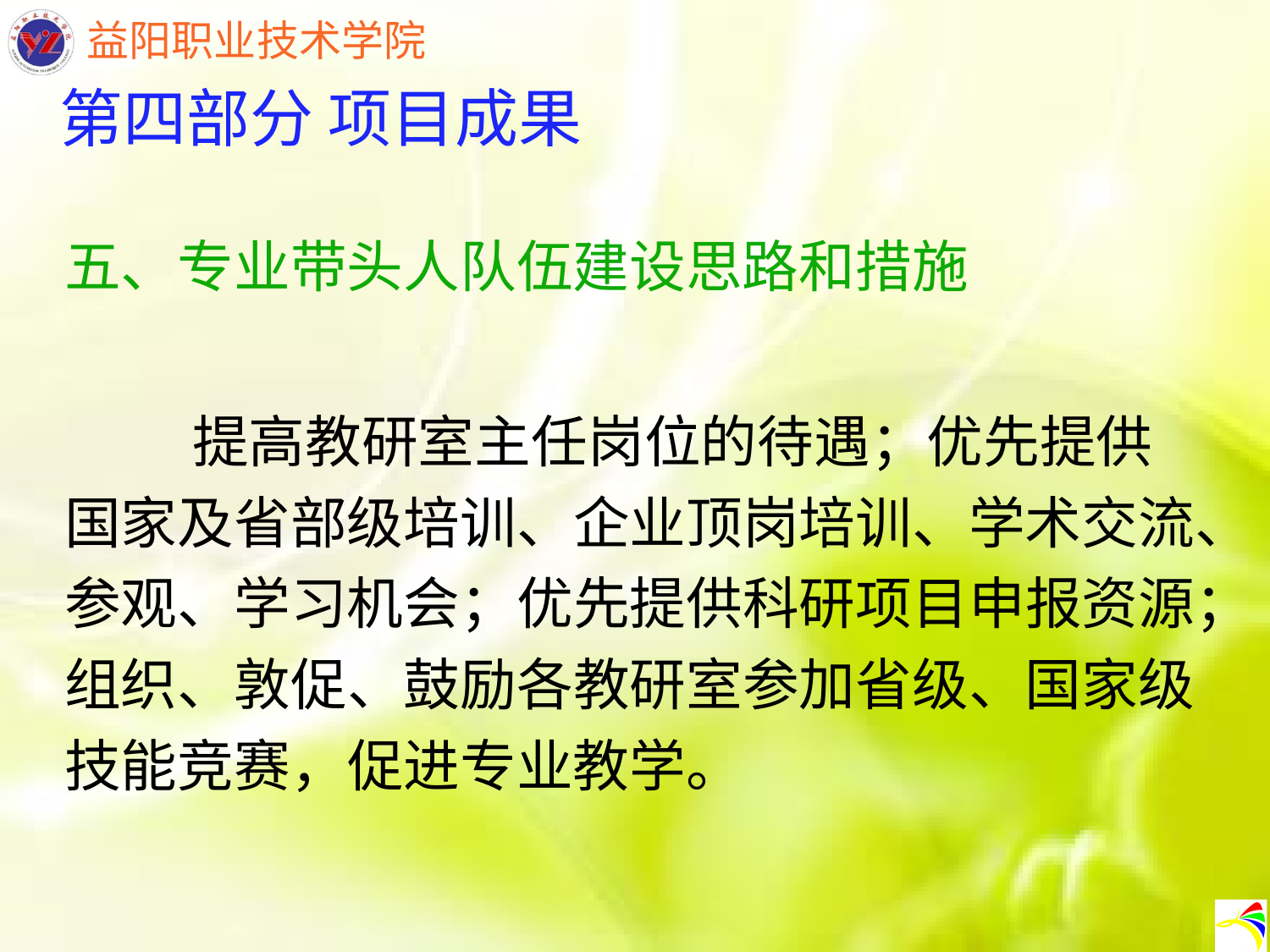

第四部分 项目成果
五、专业带头人队伍建设思路和措施
         提高教研室主任岗位的待遇；优先提供国家及省部级培训、企业顶岗培训、学术交流、参观、学习机会；优先提供科研项目申报资源；组织、敦促、鼓励各教研室参加省级、国家级技能竞赛，促进专业教学。